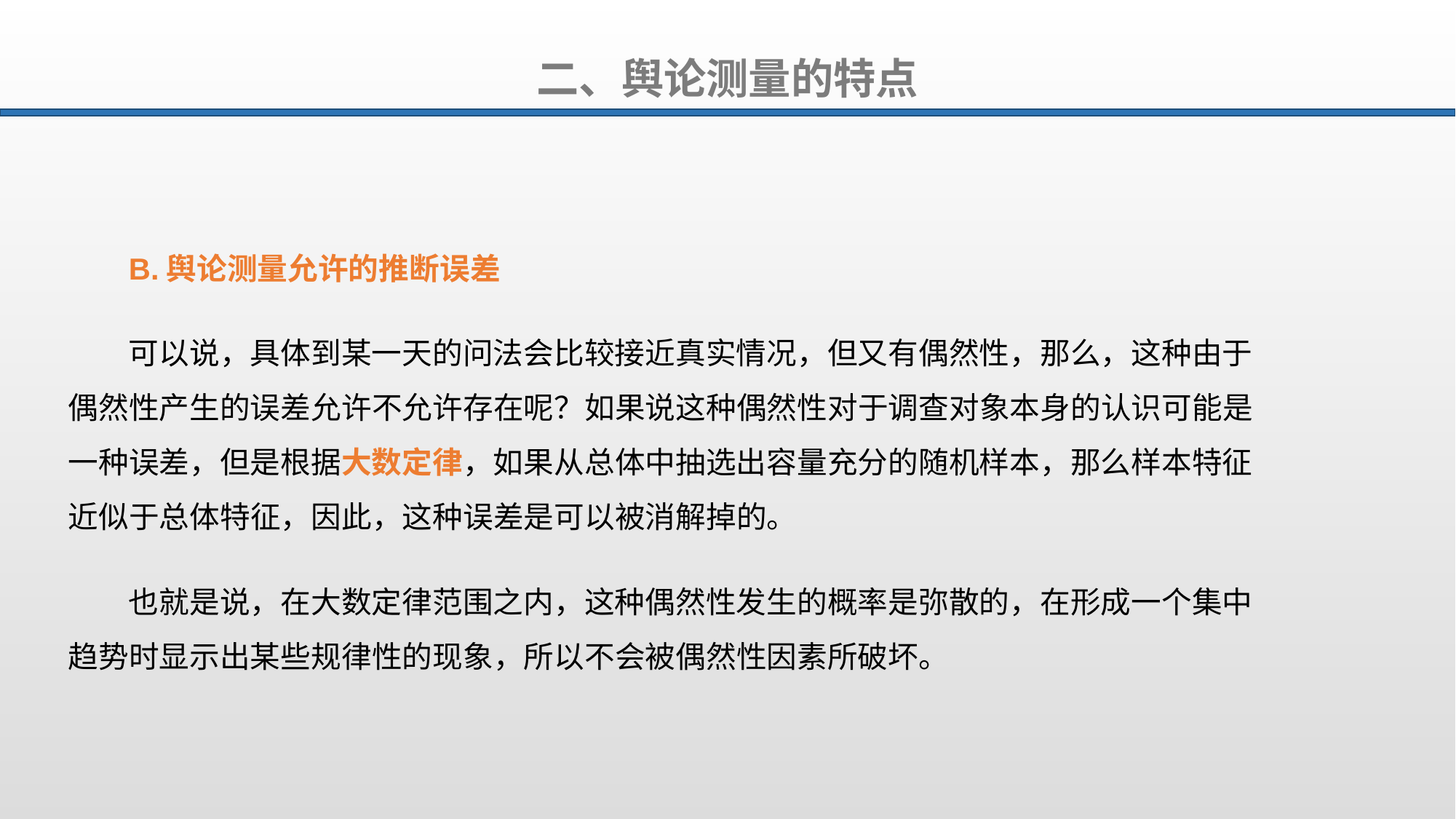

二、舆论测量的特点

B.舆论测量允许的推断误差
可以说，具体到某一天的问法会比较接近真实情况，但又有偶然性，那么，这种由于偶然性产生的误差允许不允许存在呢？如果说这种偶然性对于调查对象本身的认识可能是一种误差，但是根据大数定律，如果从总体中抽选出容量充分的随机样本，那么样本特征近似于总体特征，因此，这种误差是可以被消解掉的。
也就是说，在大数定律范围之内，这种偶然性发生的概率是弥散的，在形成一个集中趋势时显示出某些规律性的现象，所以不会被偶然性因素所破坏。